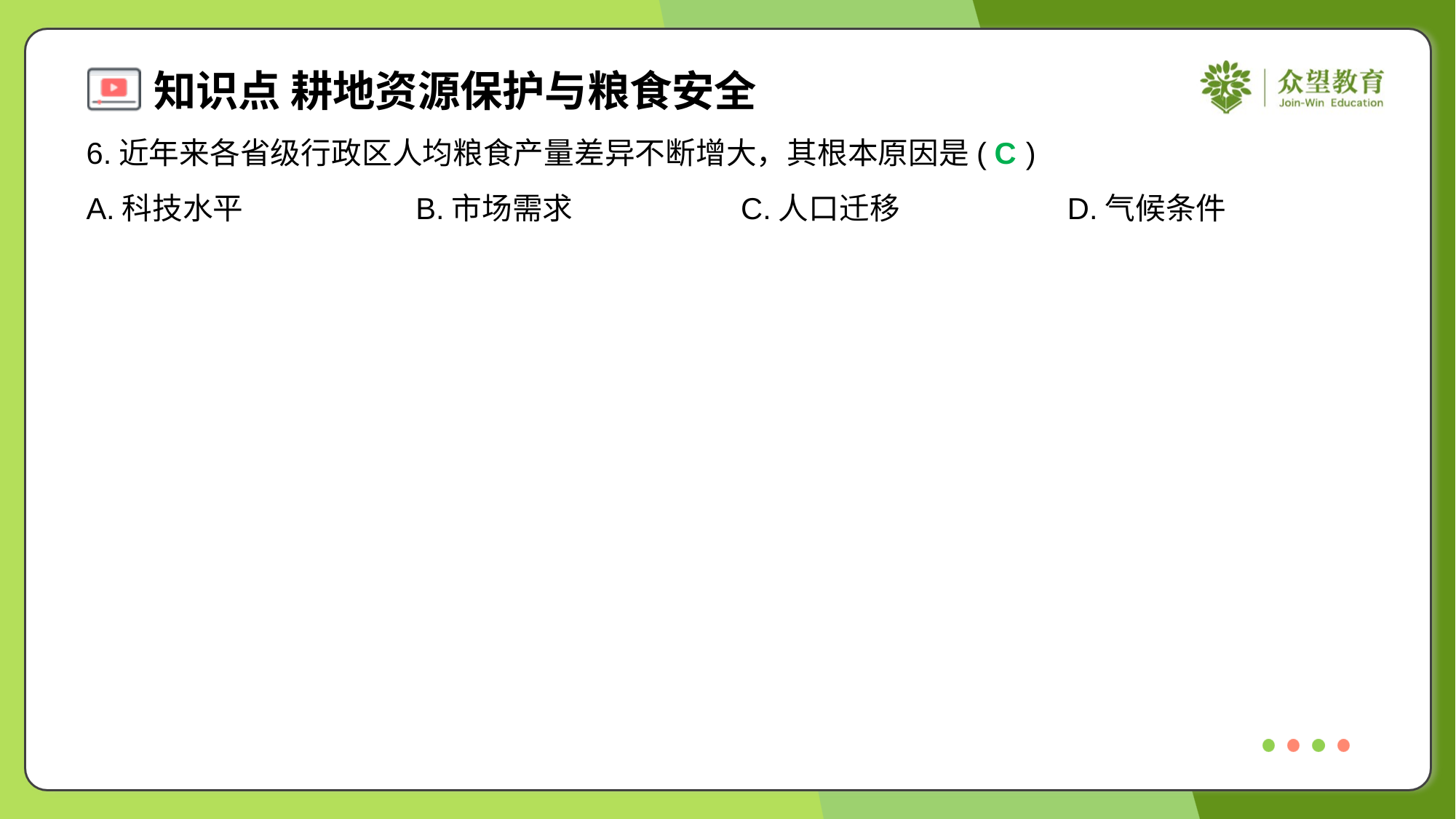

6.近年来各省级行政区人均粮食产量差异不断增大，其根本原因是(     )
C
A.科技水平	B.市场需求	C.人口迁移	D.气候条件